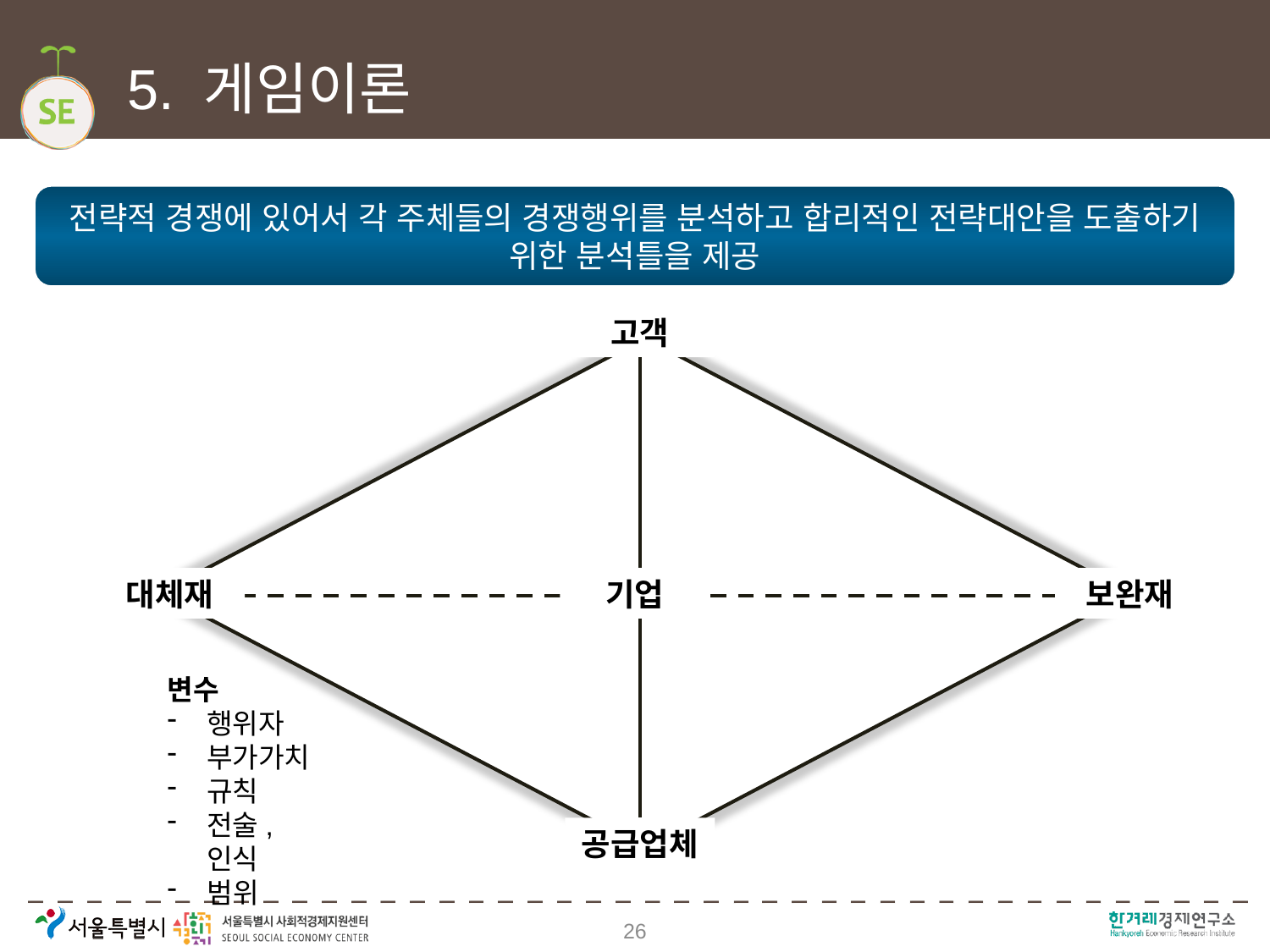

# 5. 게임이론
전략적 경쟁에 있어서 각 주체들의 경쟁행위를 분석하고 합리적인 전략대안을 도출하기 위한 분석틀을 제공
고객

대체재
기업
보완재
변수
행위자
부가가치
규칙
전술, 인식
범위
공급업체
26